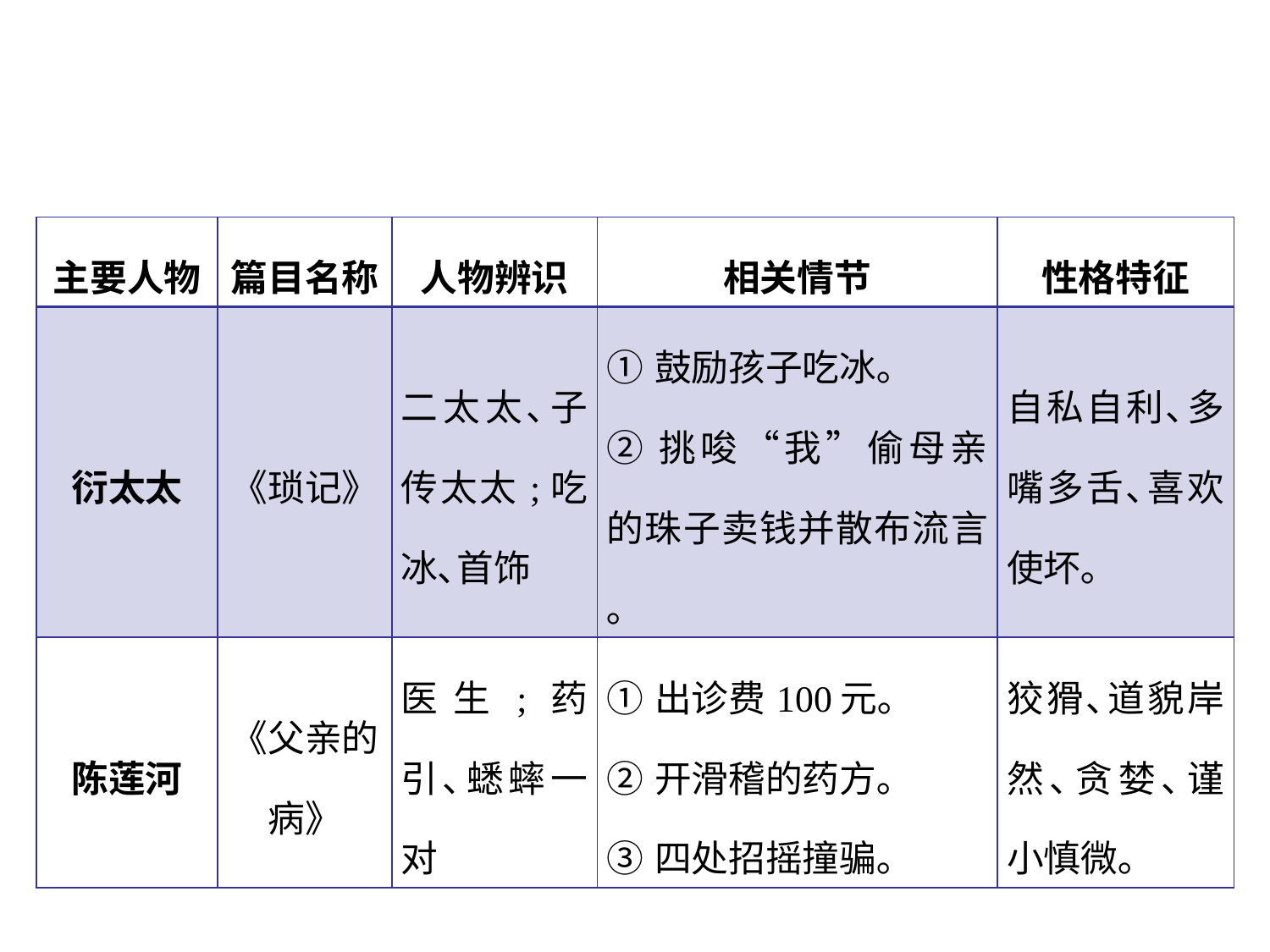

| 主要人物 | 篇目名称 | 人物辨识 | 相关情节 | 性格特征 |
| --- | --- | --- | --- | --- |
| 衍太太 | 《琐记》 | 二太太､子传太太;吃冰､首饰 | ①鼓励孩子吃冰｡ ②挑唆“我”偷母亲的珠子卖钱并散布流言｡ | 自私自利､多嘴多舌､喜欢使坏｡ |
| 陈莲河 | 《父亲的病》 | 医生;药引､蟋蟀一对 | ①出诊费100元｡ ②开滑稽的药方｡ ③四处招摇撞骗｡ | 狡猾､道貌岸然､贪婪､谨小慎微｡ |